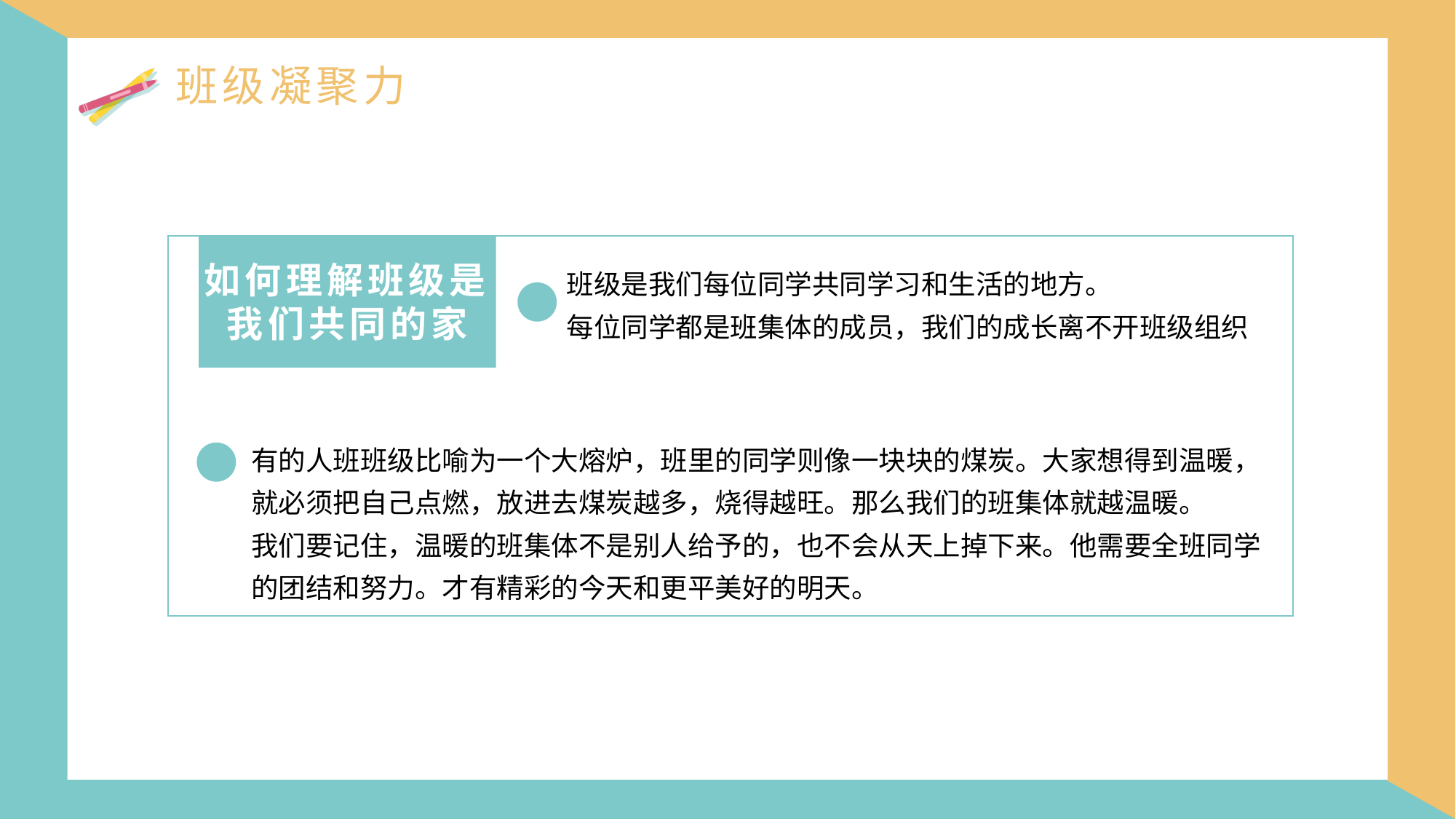

如何理解班级是我们共同的家
班级是我们每位同学共同学习和生活的地方。
每位同学都是班集体的成员，我们的成长离不开班级组织

有的人班班级比喻为一个大熔炉，班里的同学则像一块块的煤炭。大家想得到温暖，就必须把自己点燃，放进去煤炭越多，烧得越旺。那么我们的班集体就越温暖。
我们要记住，温暖的班集体不是别人给予的，也不会从天上掉下来。他需要全班同学的团结和努力。才有精彩的今天和更平美好的明天。